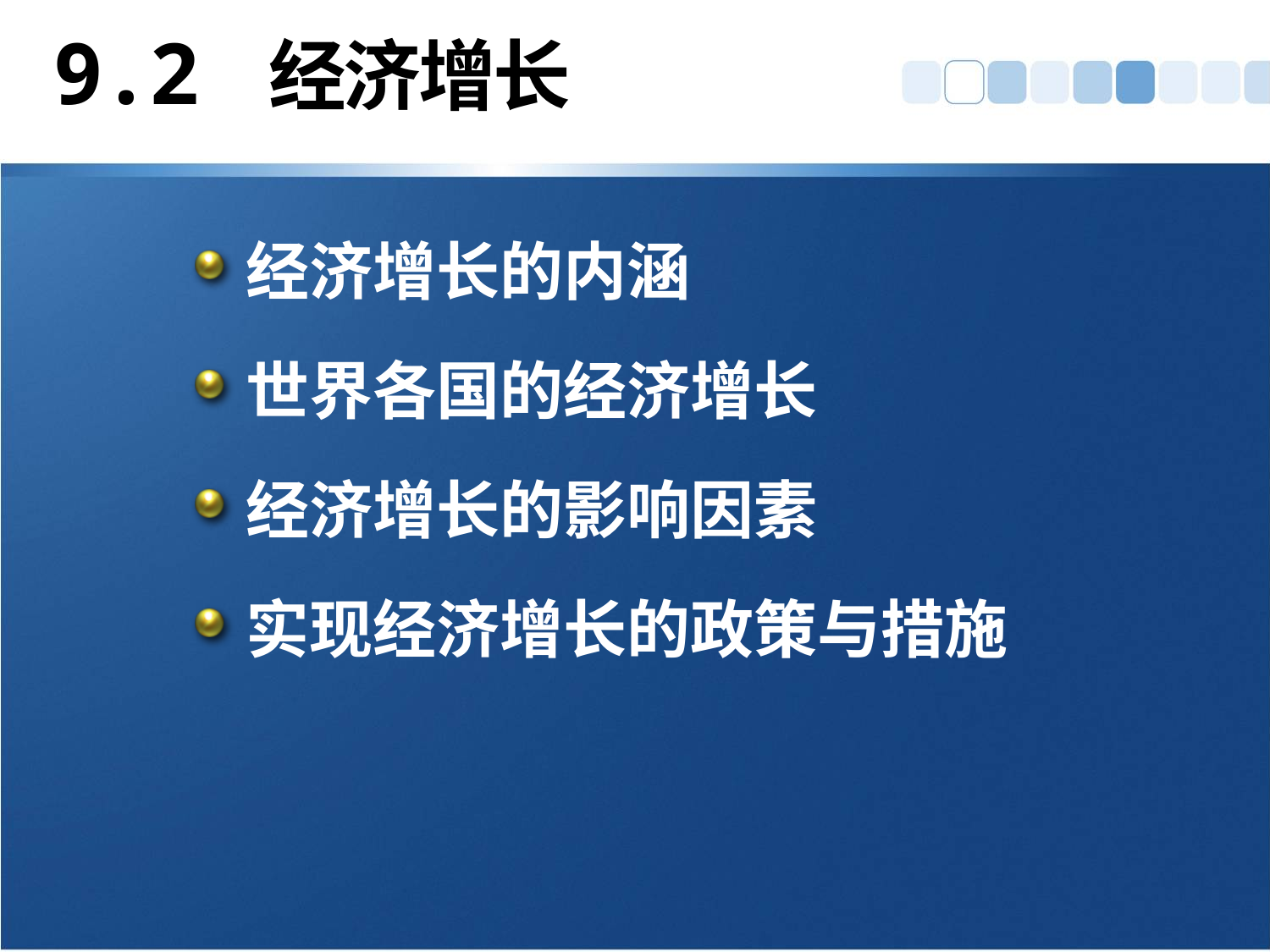

# 9.2 经济增长
经济增长的内涵
世界各国的经济增长
经济增长的影响因素
实现经济增长的政策与措施